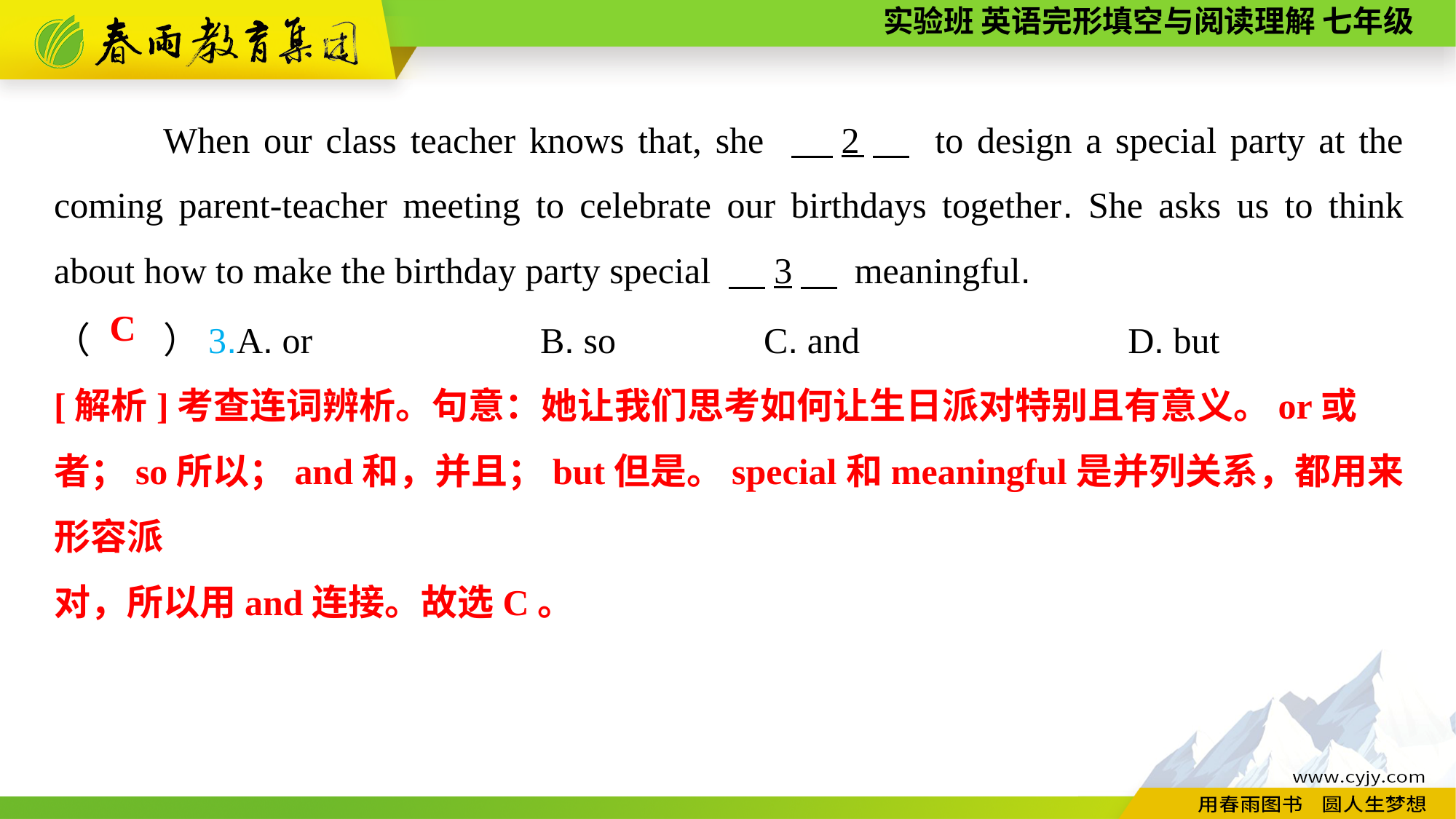

When our class teacher knows that, she 　2　 to design a special party at the coming parent-teacher meeting to celebrate our birthdays together. She asks us to think about how to make the birthday party special 　3　 meaningful.
（　　）3.A. or                         B. so	      C. and	                      D. but
C
[解析]考查连词辨析。句意：她让我们思考如何让生日派对特别且有意义。or或者；so所以；and和，并且；but但是。special和meaningful是并列关系，都用来形容派
对，所以用and连接。故选C。